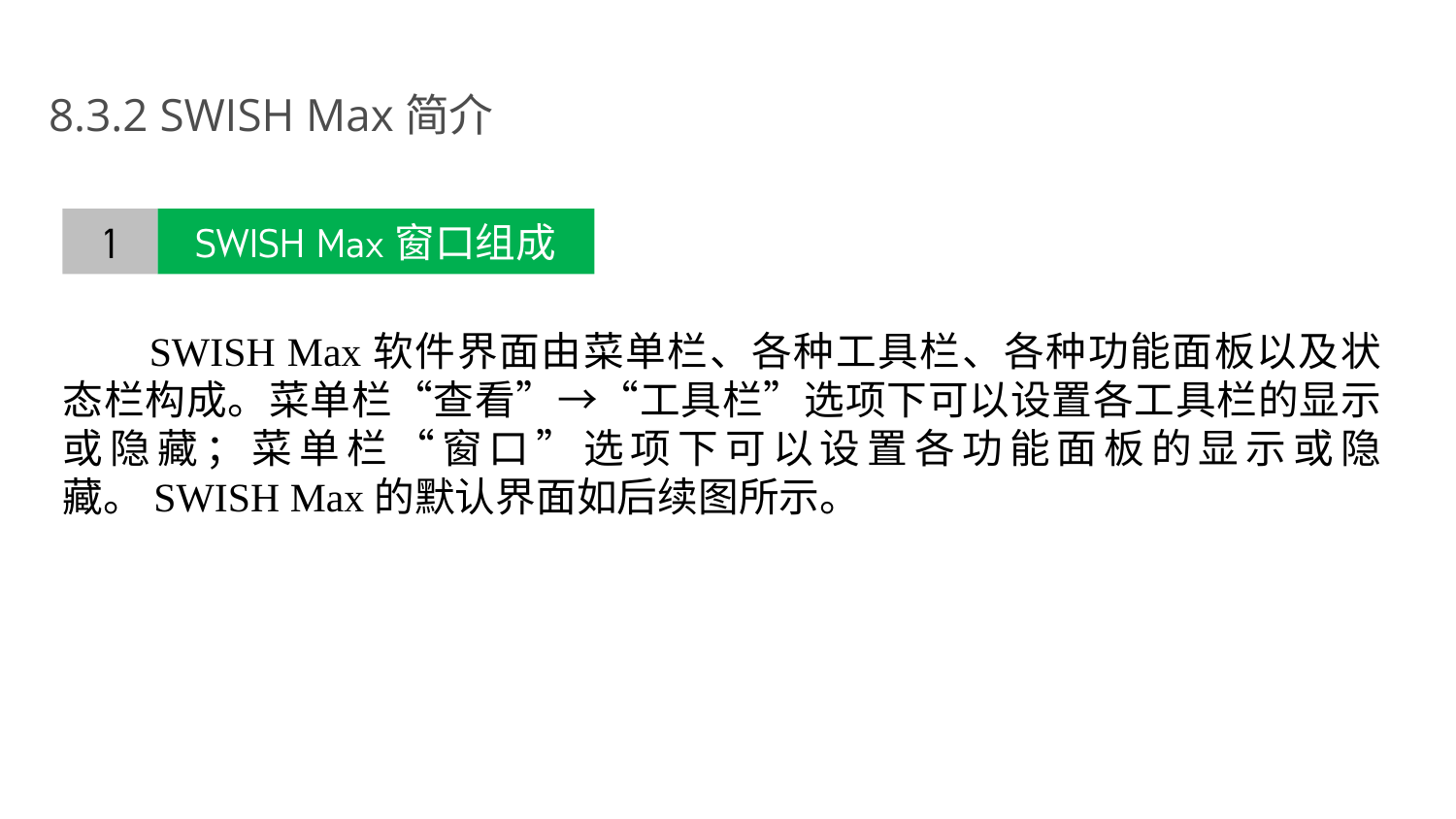

8.3.2 SWISH Max简介
1
SWISH Max窗口组成

SWISH Max软件界面由菜单栏、各种工具栏、各种功能面板以及状态栏构成。菜单栏“查看”→“工具栏”选项下可以设置各工具栏的显示或隐藏；菜单栏“窗口”选项下可以设置各功能面板的显示或隐藏。SWISH Max的默认界面如后续图所示。